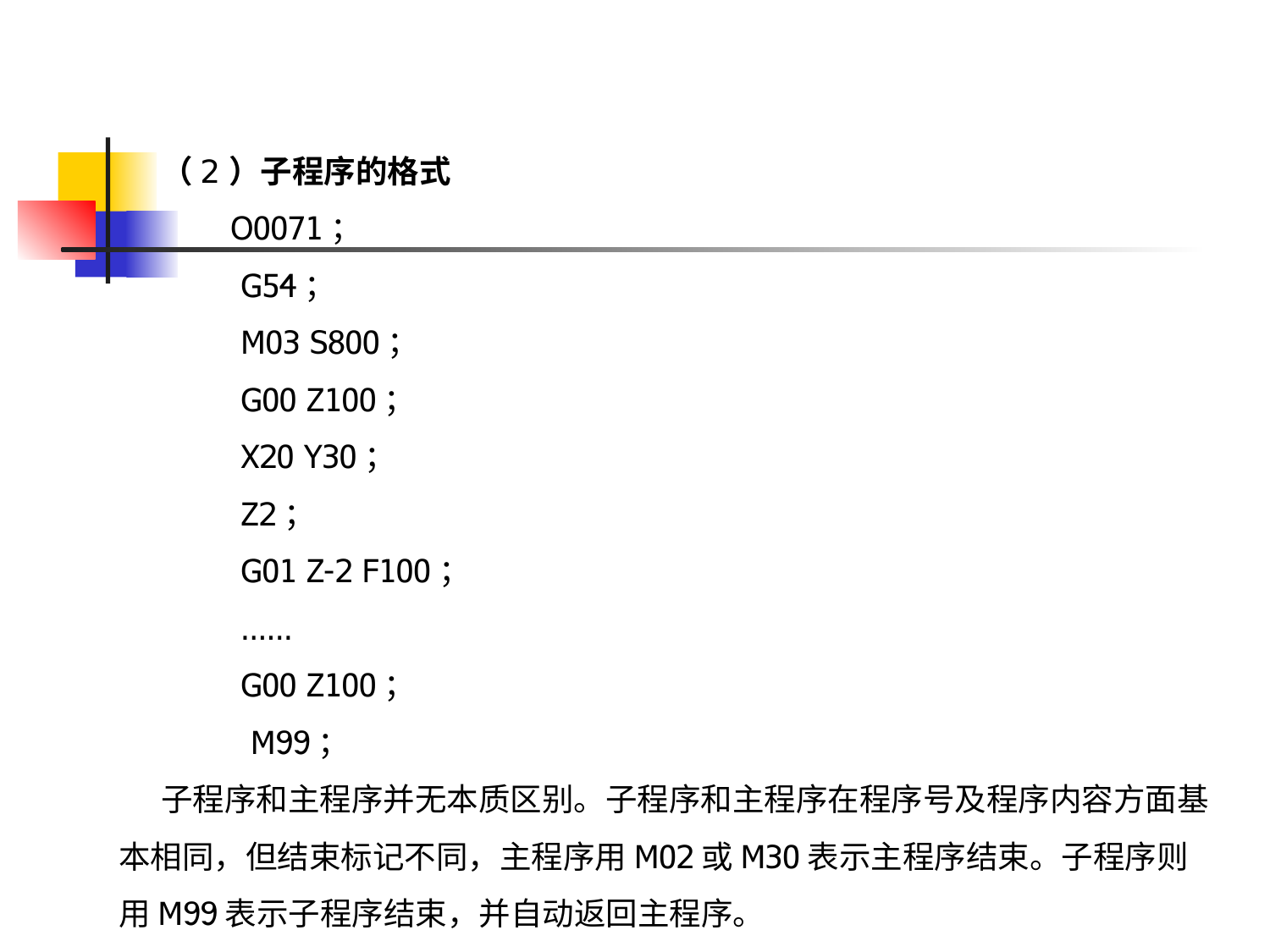

（2）子程序的格式
       O0071；
        G54；
        M03 S800；
        G00 Z100；
        X20 Y30；
        Z2；
        G01 Z-2 F100；
        ……
        G00 Z100；
         M99；
子程序和主程序并无本质区别。子程序和主程序在程序号及程序内容方面基本相同，但结束标记不同，主程序用M02或M30表示主程序结束。子程序则用M99表示子程序结束，并自动返回主程序。